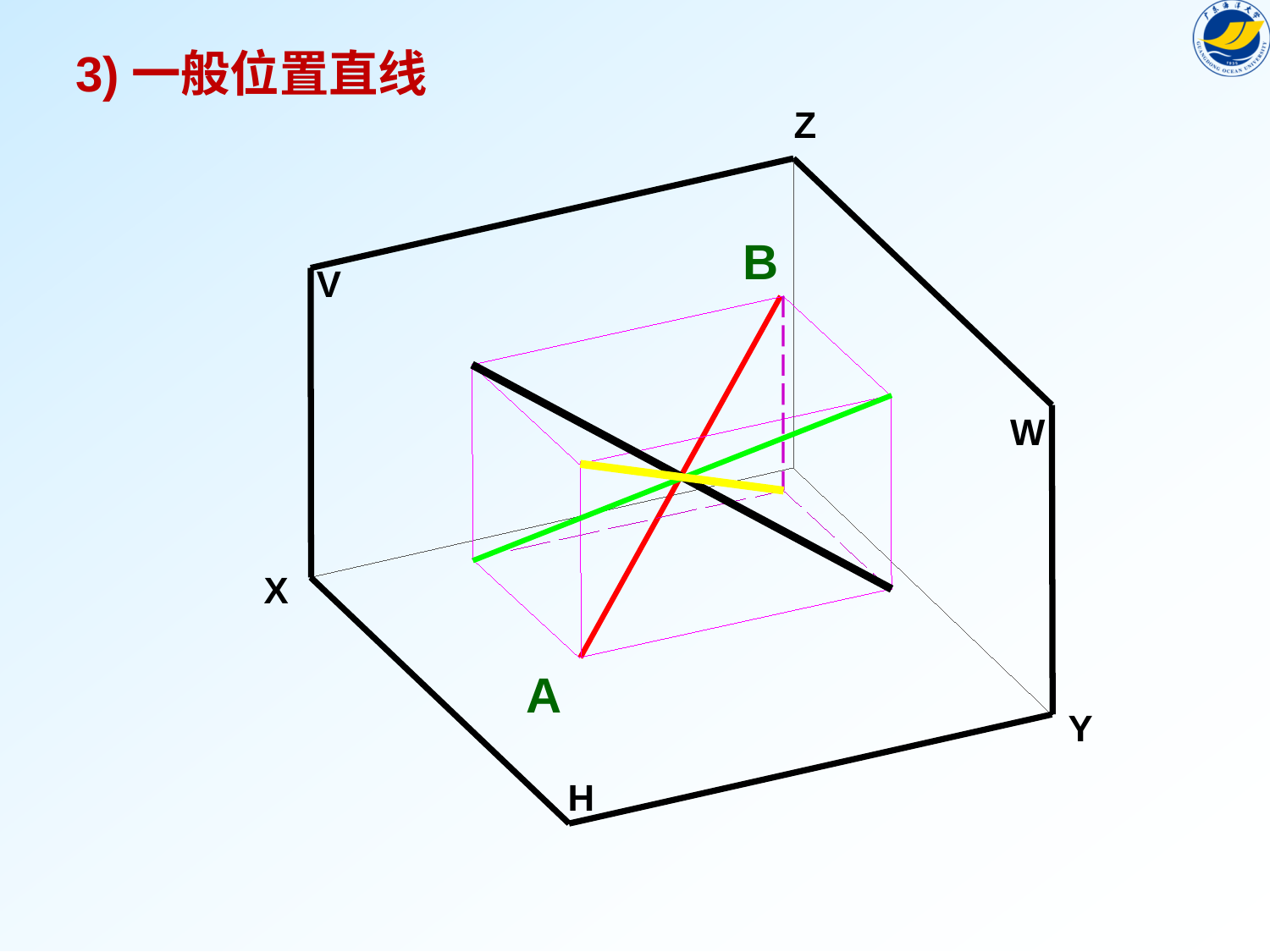

3)一般位置直线
Z

B
V

W

X

A
Y

H